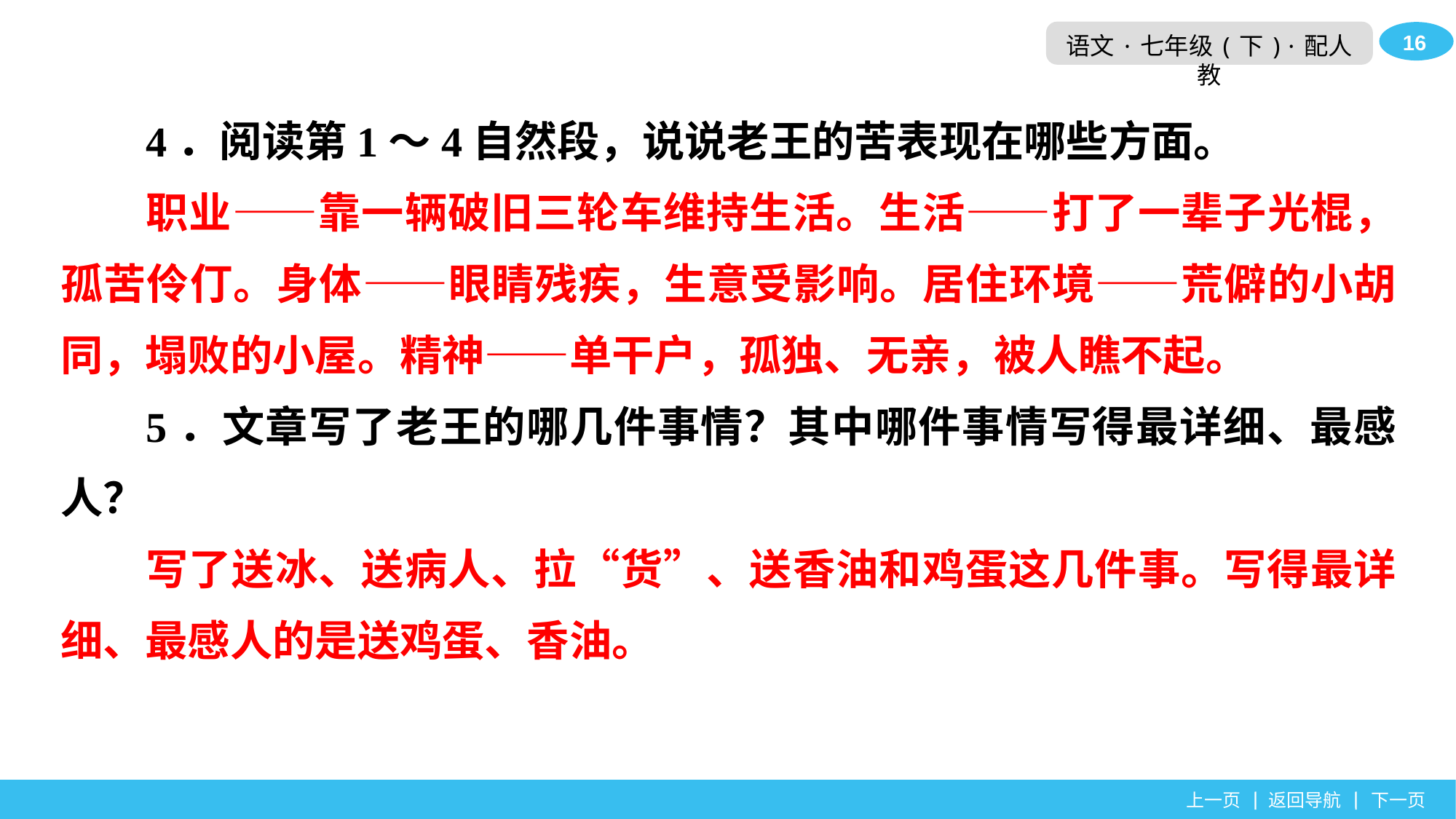

4．阅读第1～4自然段，说说老王的苦表现在哪些方面。
职业——靠一辆破旧三轮车维持生活。生活——打了一辈子光棍，孤苦伶仃。身体——眼睛残疾，生意受影响。居住环境——荒僻的小胡同，塌败的小屋。精神——单干户，孤独、无亲，被人瞧不起。
5．文章写了老王的哪几件事情？其中哪件事情写得最详细、最感人？
写了送冰、送病人、拉“货”、送香油和鸡蛋这几件事。写得最详细、最感人的是送鸡蛋、香油。